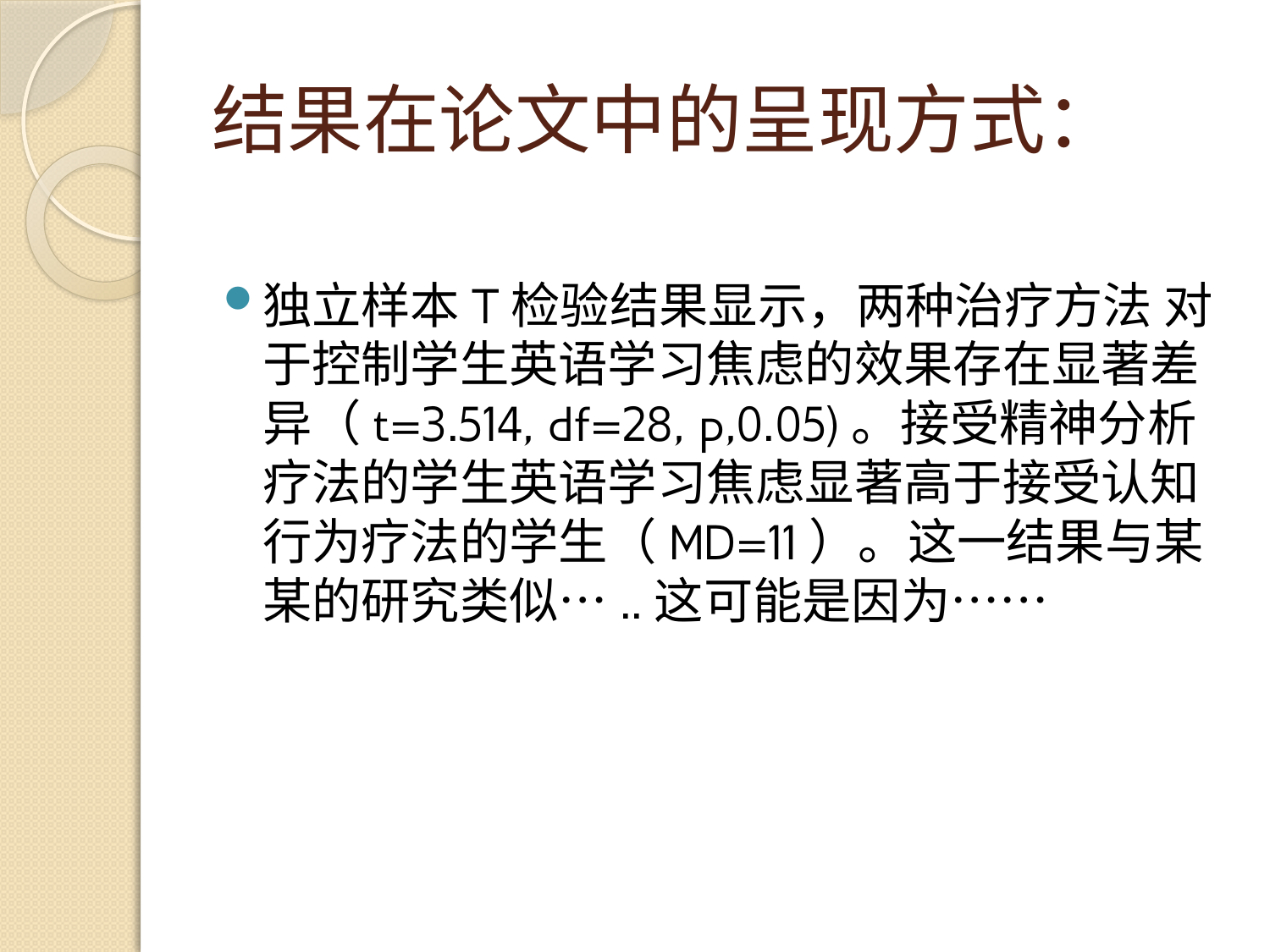

# 结果在论文中的呈现方式：
独立样本T检验结果显示，两种治疗方法 对于控制学生英语学习焦虑的效果存在显著差异（t=3.514, df=28, p,0.05)。接受精神分析疗法的学生英语学习焦虑显著高于接受认知行为疗法的学生（MD=11）。这一结果与某某的研究类似…..这可能是因为……